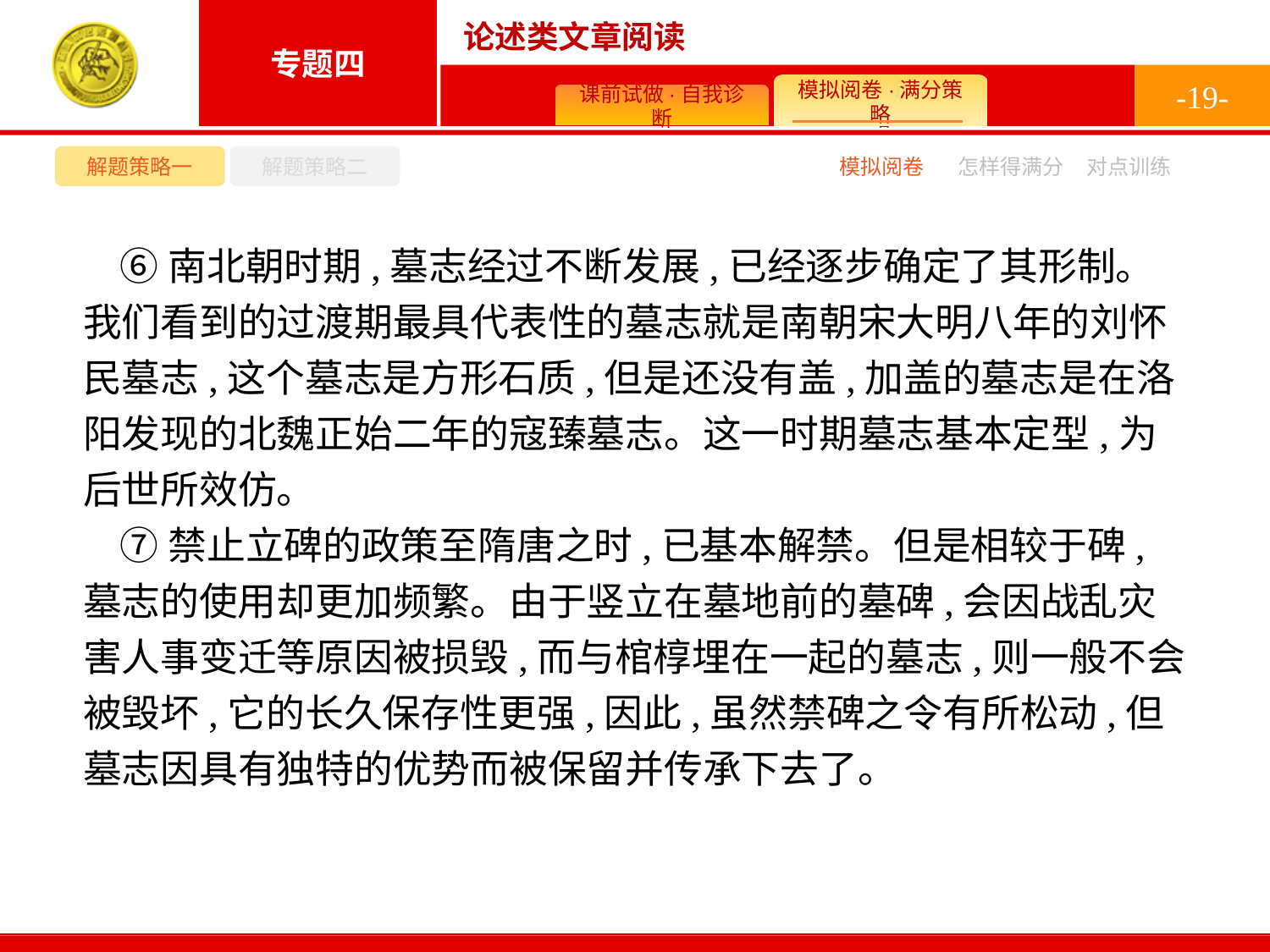

-19-
解题策略一
解题策略二
模拟阅卷
怎样得满分
对点训练
⑥南北朝时期,墓志经过不断发展,已经逐步确定了其形制。我们看到的过渡期最具代表性的墓志就是南朝宋大明八年的刘怀民墓志,这个墓志是方形石质,但是还没有盖,加盖的墓志是在洛阳发现的北魏正始二年的寇臻墓志。这一时期墓志基本定型,为后世所效仿。
⑦禁止立碑的政策至隋唐之时,已基本解禁。但是相较于碑,墓志的使用却更加频繁。由于竖立在墓地前的墓碑,会因战乱灾害人事变迁等原因被损毁,而与棺椁埋在一起的墓志,则一般不会被毁坏,它的长久保存性更强,因此,虽然禁碑之令有所松动,但墓志因具有独特的优势而被保留并传承下去了。